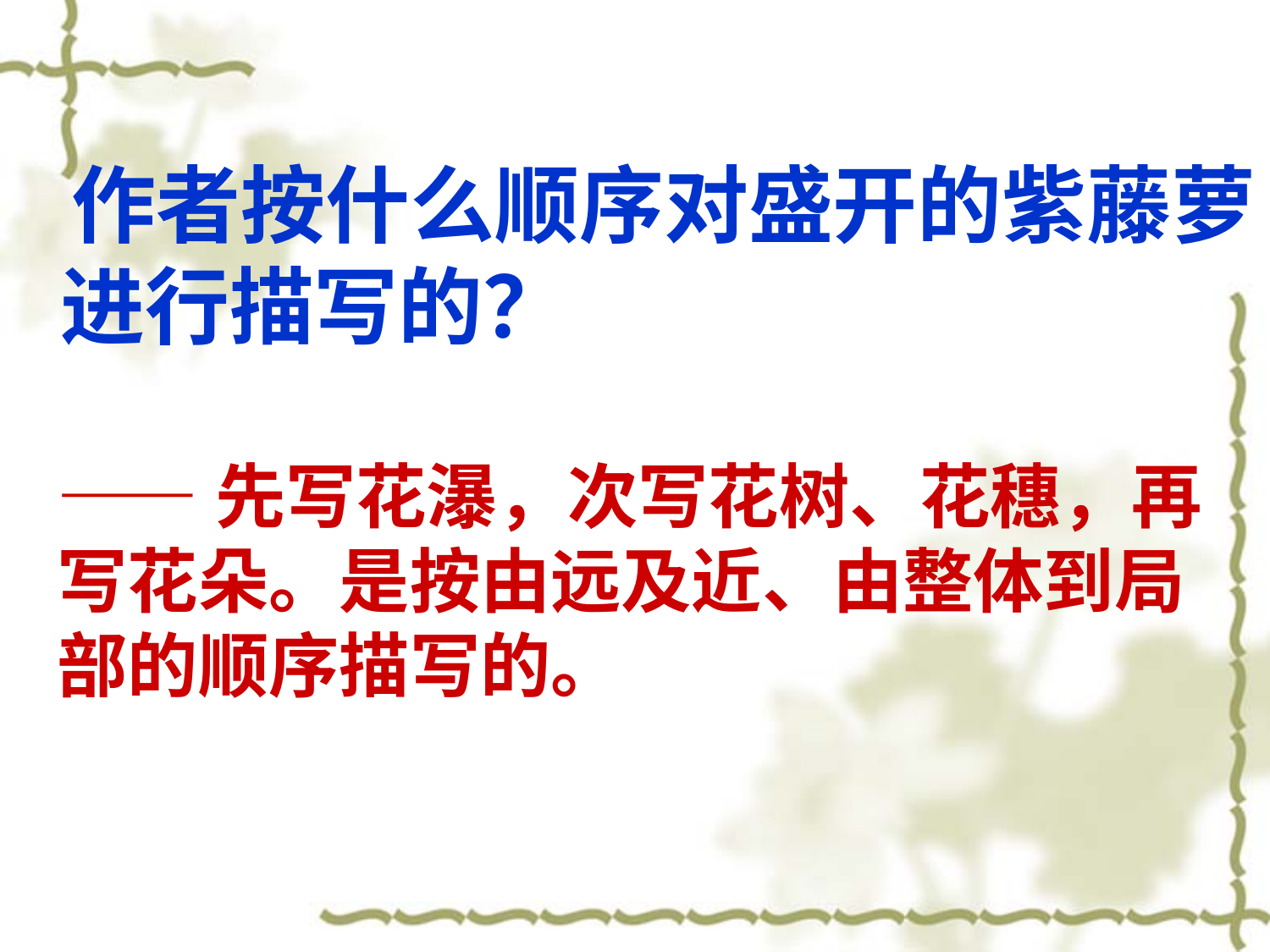

作者按什么顺序对盛开的紫藤萝进行描写的？

——先写花瀑，次写花树、花穗，再写花朵。是按由远及近、由整体到局部的顺序描写的。